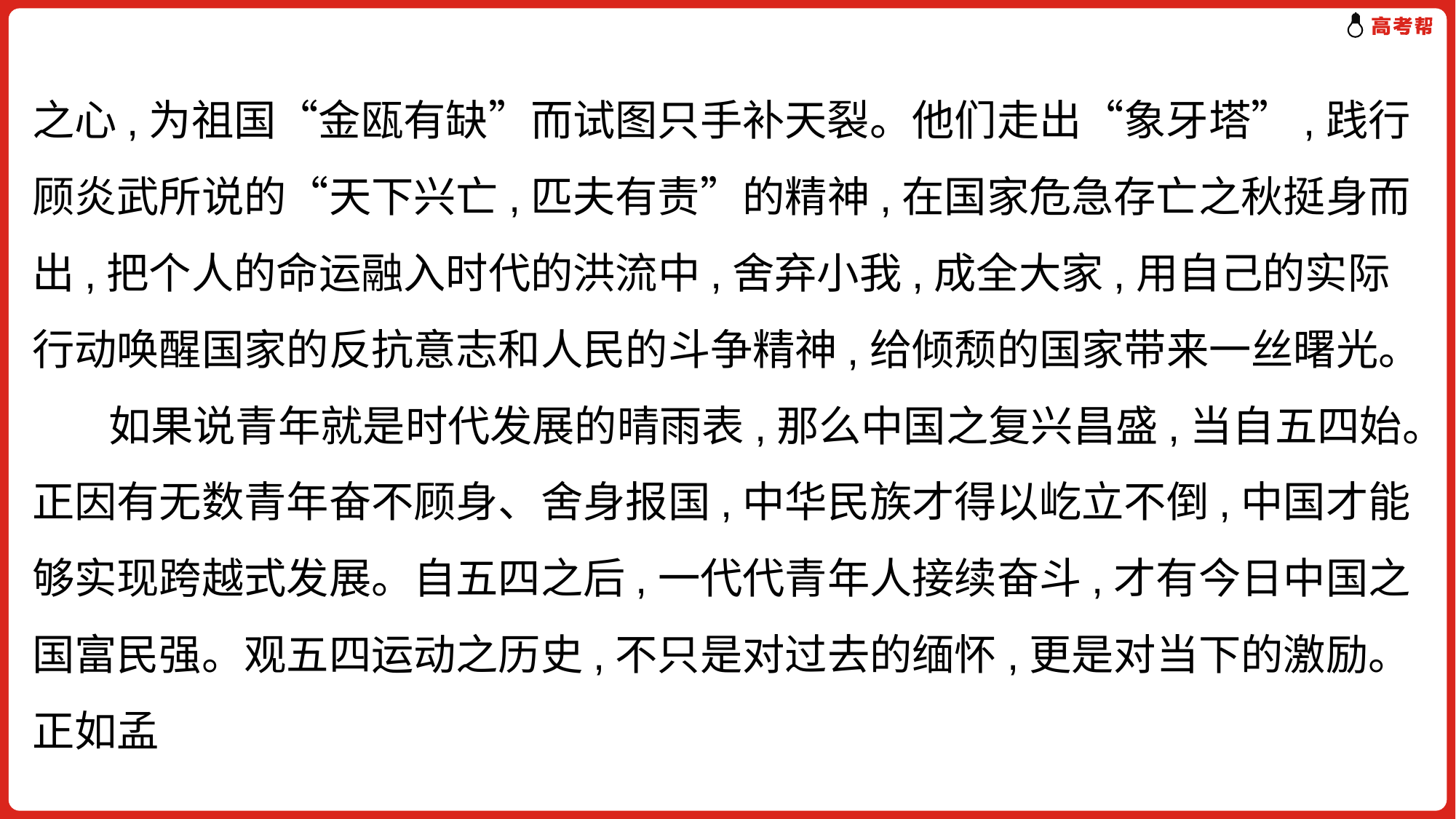

之心,为祖国“金瓯有缺”而试图只手补天裂。他们走出“象牙塔”,践行顾炎武所说的“天下兴亡,匹夫有责”的精神,在国家危急存亡之秋挺身而出,把个人的命运融入时代的洪流中,舍弃小我,成全大家,用自己的实际行动唤醒国家的反抗意志和人民的斗争精神,给倾颓的国家带来一丝曙光。
       如果说青年就是时代发展的晴雨表,那么中国之复兴昌盛,当自五四始。正因有无数青年奋不顾身、舍身报国,中华民族才得以屹立不倒,中国才能够实现跨越式发展。自五四之后,一代代青年人接续奋斗,才有今日中国之国富民强。观五四运动之历史,不只是对过去的缅怀,更是对当下的激励。正如孟